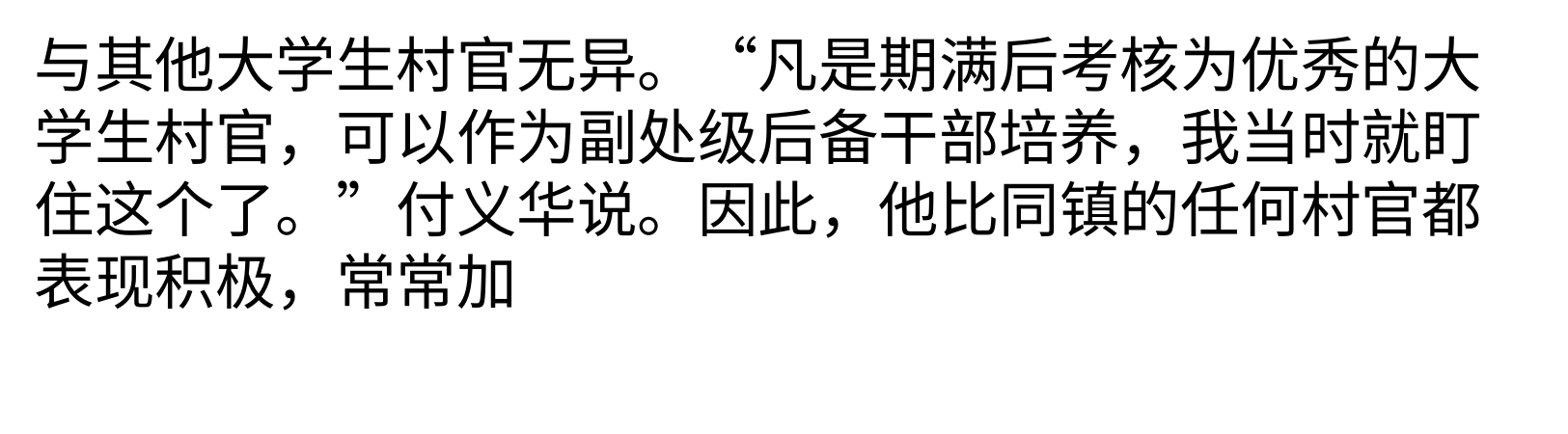

与其他大学生村官无异。“凡是期满后考核为优秀的大学生村官，可以作为副处级后备干部培养，我当时就盯住这个了。”付义华说。因此，他比同镇的任何村官都表现积极，常常加